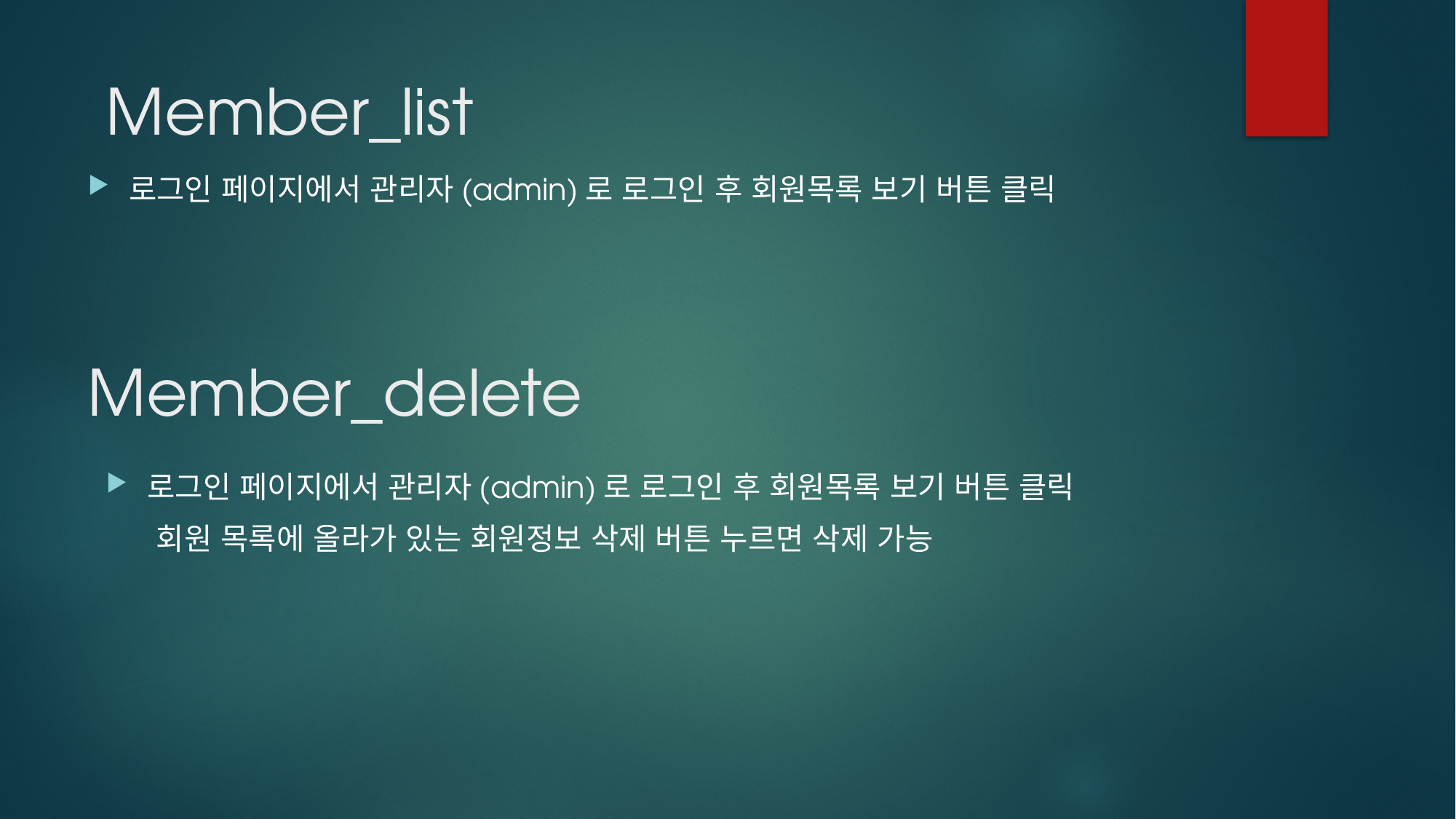

Member_list
로그인 페이지에서 관리자(admin)로 로그인 후 회원목록 보기 버튼 클릭
# Member_delete
로그인 페이지에서 관리자(admin)로 로그인 후 회원목록 보기 버튼 클릭
     회원 목록에 올라가 있는 회원정보 삭제 버튼 누르면 삭제 가능